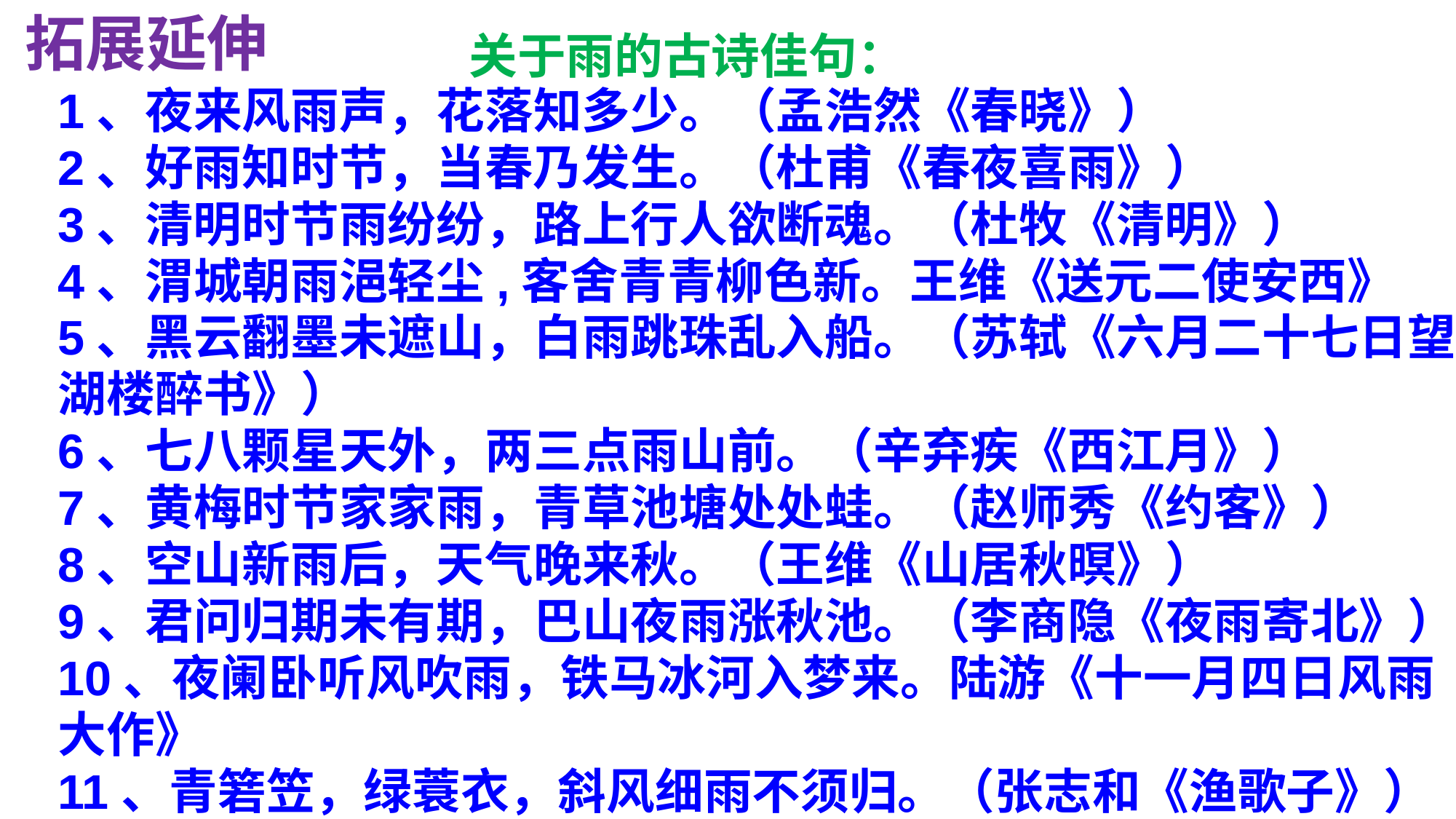

拓展延伸
关于雨的古诗佳句：
1、夜来风雨声，花落知多少。（孟浩然《春晓》）
2、好雨知时节，当春乃发生。（杜甫《春夜喜雨》）
3、清明时节雨纷纷，路上行人欲断魂。（杜牧《清明》）
4、渭城朝雨浥轻尘,客舍青青柳色新。王维《送元二使安西》
5、黑云翻墨未遮山，白雨跳珠乱入船。（苏轼《六月二十七日望湖楼醉书》）
6、七八颗星天外，两三点雨山前。（辛弃疾《西江月》）
7、黄梅时节家家雨，青草池塘处处蛙。（赵师秀《约客》）
8、空山新雨后，天气晚来秋。（王维《山居秋暝》）
9、君问归期未有期，巴山夜雨涨秋池。（李商隐《夜雨寄北》）
10、夜阑卧听风吹雨，铁马冰河入梦来。陆游《十一月四日风雨大作》
11、青箬笠，绿蓑衣，斜风细雨不须归。（张志和《渔歌子》）